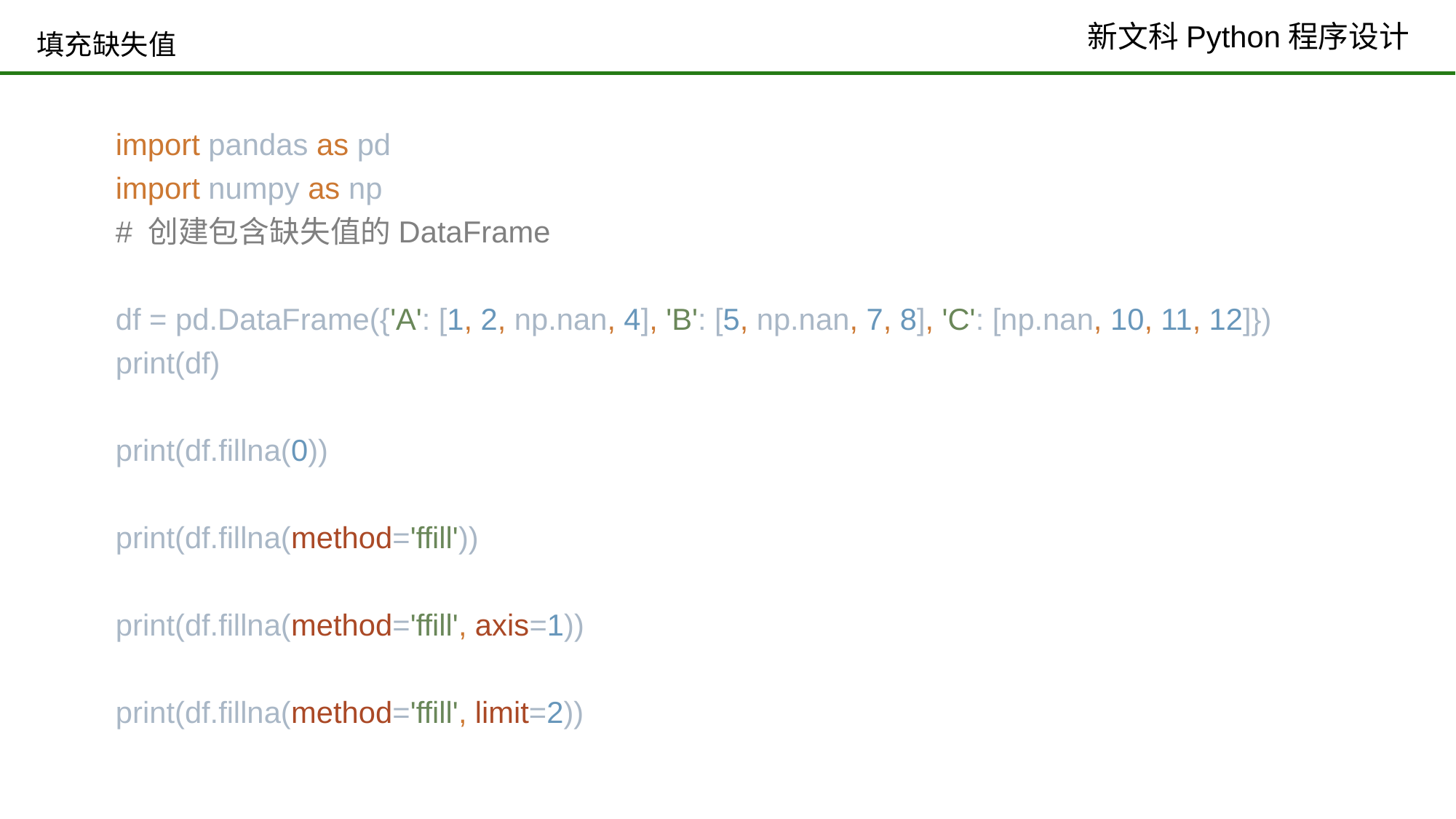

# 填充缺失值
import pandas as pd
import numpy as np
# 创建包含缺失值的DataFrame
df = pd.DataFrame({'A': [1, 2, np.nan, 4], 'B': [5, np.nan, 7, 8], 'C': [np.nan, 10, 11, 12]})
print(df)
print(df.fillna(0))
print(df.fillna(method='ffill'))
print(df.fillna(method='ffill', axis=1))
print(df.fillna(method='ffill', limit=2))